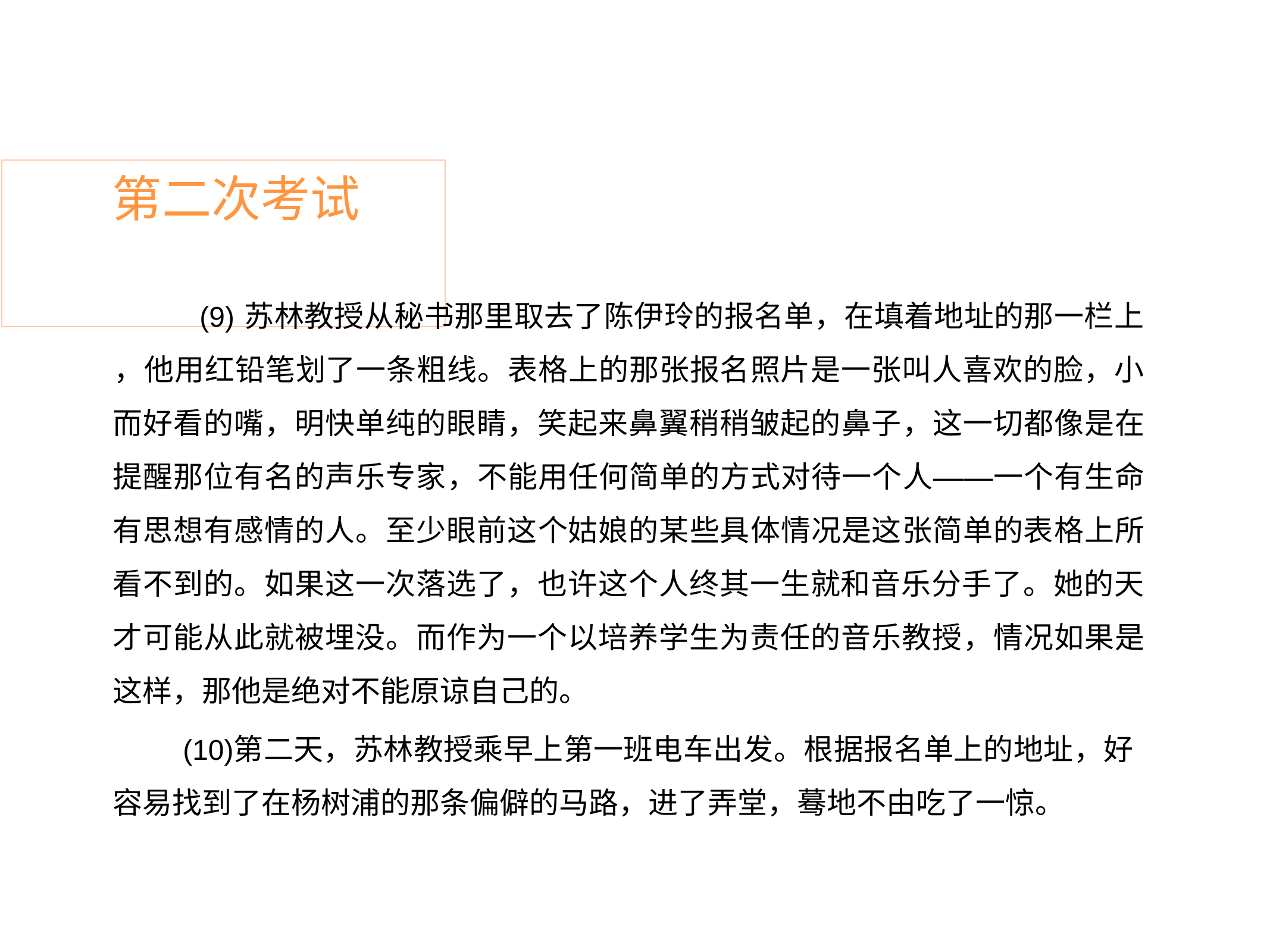

# 第二次考试
苏林教授从秘书那里取去了陈伊玲的报名单，在填着地址的那一栏上
，他用红铅笔划了一条粗线。表格上的那张报名照片是一张叫人喜欢的脸，小
而好看的嘴，明快单纯的眼睛，笑起来鼻翼稍稍皱起的鼻子，这一切都像是在 提醒那位有名的声乐专家，不能用任何简单的方式对待一个人——一个有生命 有思想有感情的人。至少眼前这个姑娘的某些具体情况是这张简单的表格上所 看不到的。如果这一次落选了，也许这个人终其一生就和音乐分手了。她的天 才可能从此就被埋没。而作为一个以培养学生为责任的音乐教授，情况如果是 这样，那他是绝对不能原谅自己的。
第二天，苏林教授乘早上第一班电车出发。根据报名单上的地址，好 容易找到了在杨树浦的那条偏僻的马路，进了弄堂，蓦地不由吃了一惊。